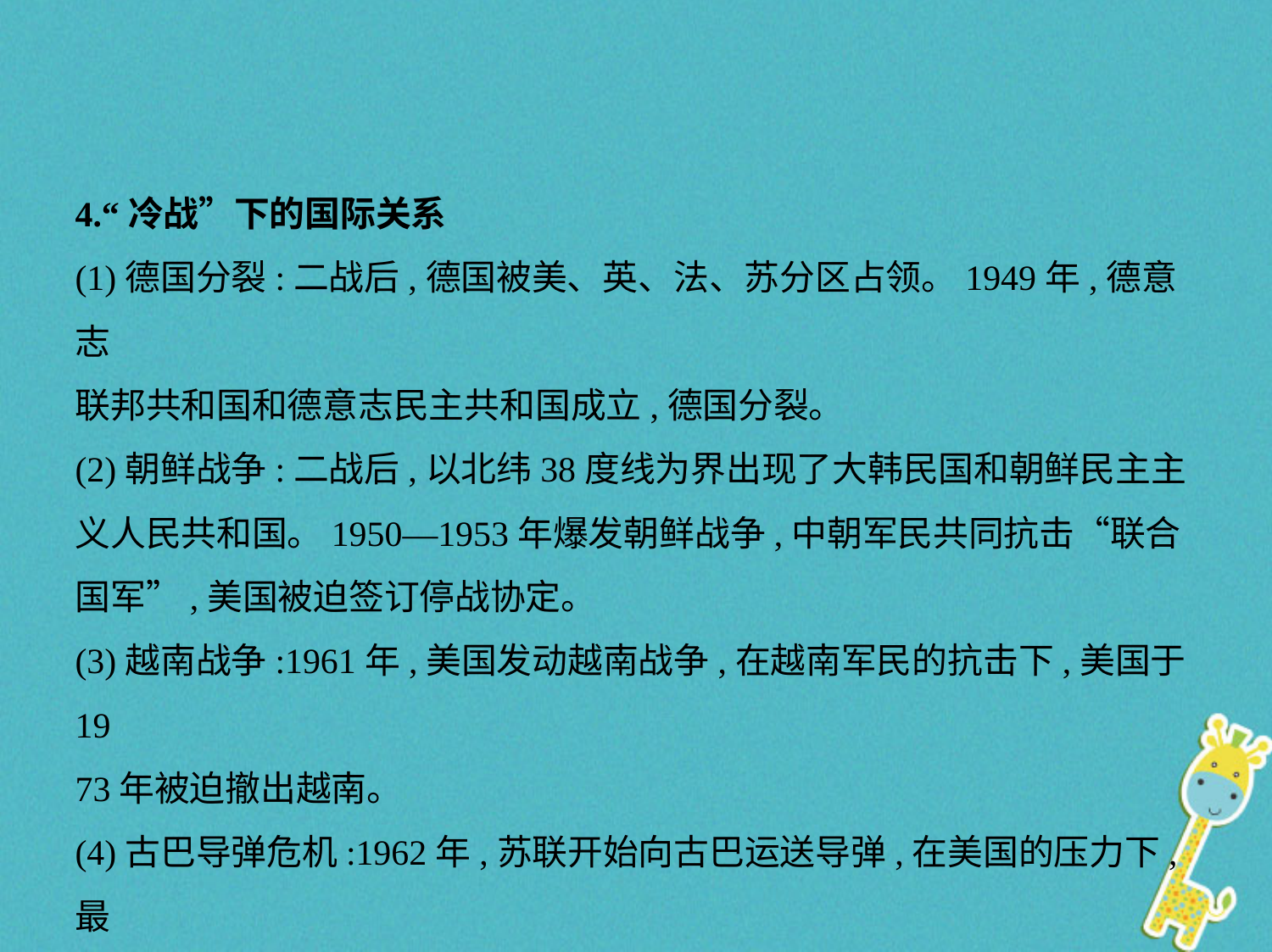

4.“冷战”下的国际关系
(1)德国分裂:二战后,德国被美、英、法、苏分区占领。1949年,德意志
联邦共和国和德意志民主共和国成立,德国分裂。
(2)朝鲜战争:二战后,以北纬38度线为界出现了大韩民国和朝鲜民主主
义人民共和国。1950—1953年爆发朝鲜战争,中朝军民共同抗击“联合
国军”,美国被迫签订停战协定。
(3)越南战争:1961年,美国发动越南战争,在越南军民的抗击下,美国于19
73年被迫撤出越南。
(4)古巴导弹危机:1962年,苏联开始向古巴运送导弹,在美国的压力下,最
终撤出,这表明战略优势在美国一方。